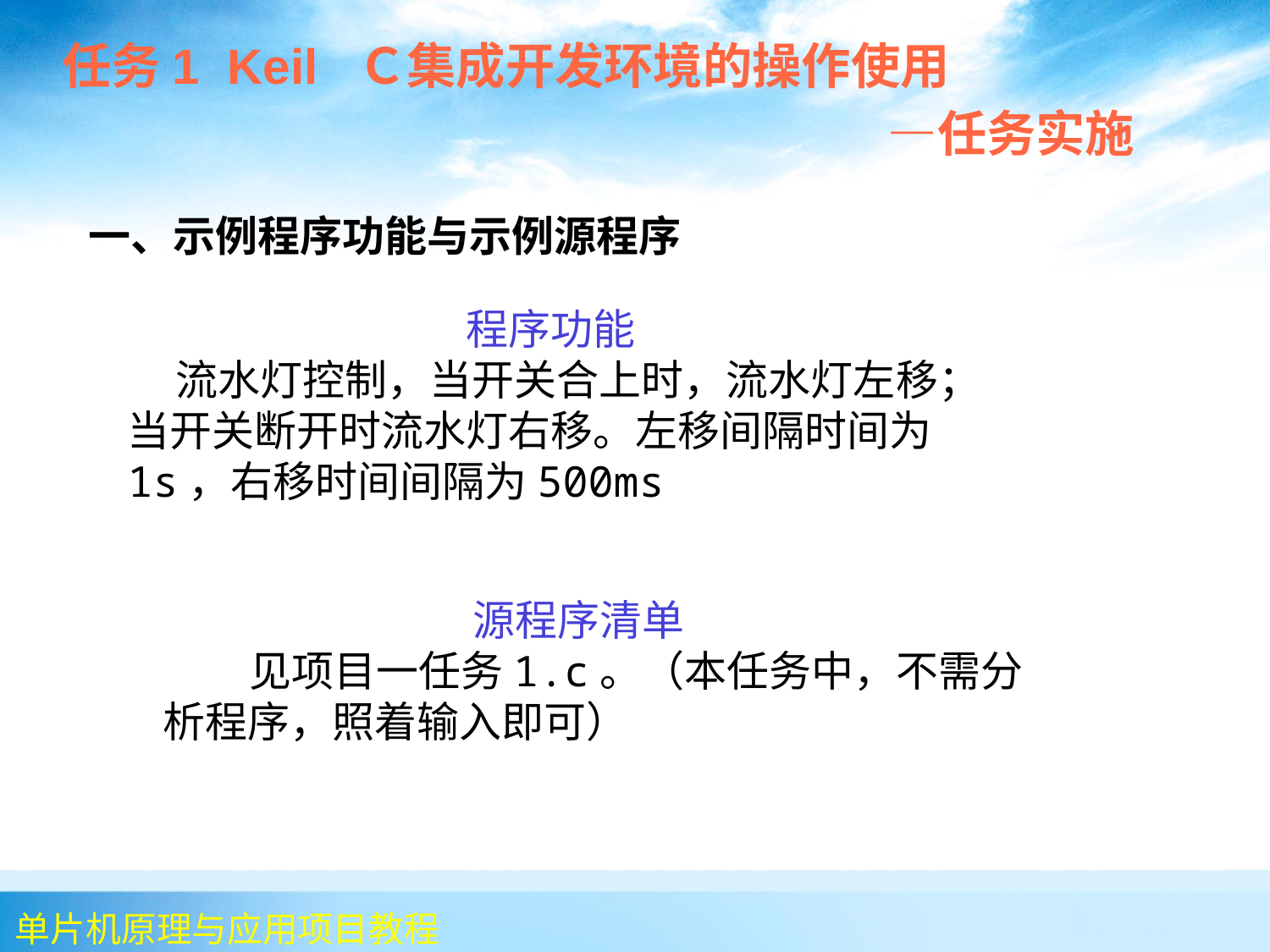

任务1  Keil  Ｃ集成开发环境的操作使用
                                                                  —任务实施
   一、示例程序功能与示例源程序

                                             程序功能
    流水灯控制，当开关合上时，流水灯左移；当开关断开时流水灯右移。左移间隔时间为1s，右移时间间隔为500ms

                                          源程序清单
        见项目一任务1.c。（本任务中，不需分析程序，照着输入即可）